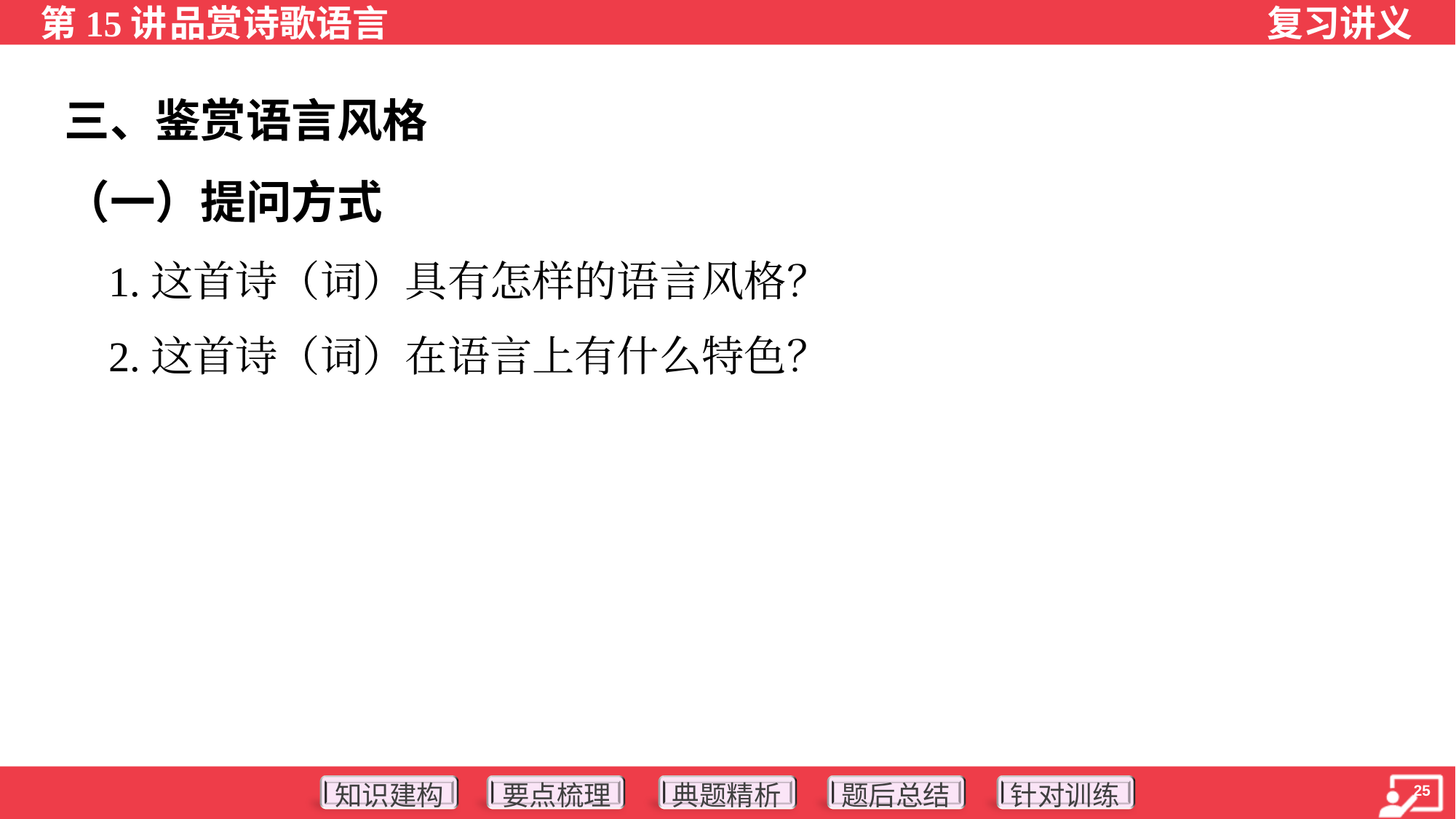

三、鉴赏语言风格
（一）提问方式
    1.这首诗（词）具有怎样的语言风格？
    2.这首诗（词）在语言上有什么特色？